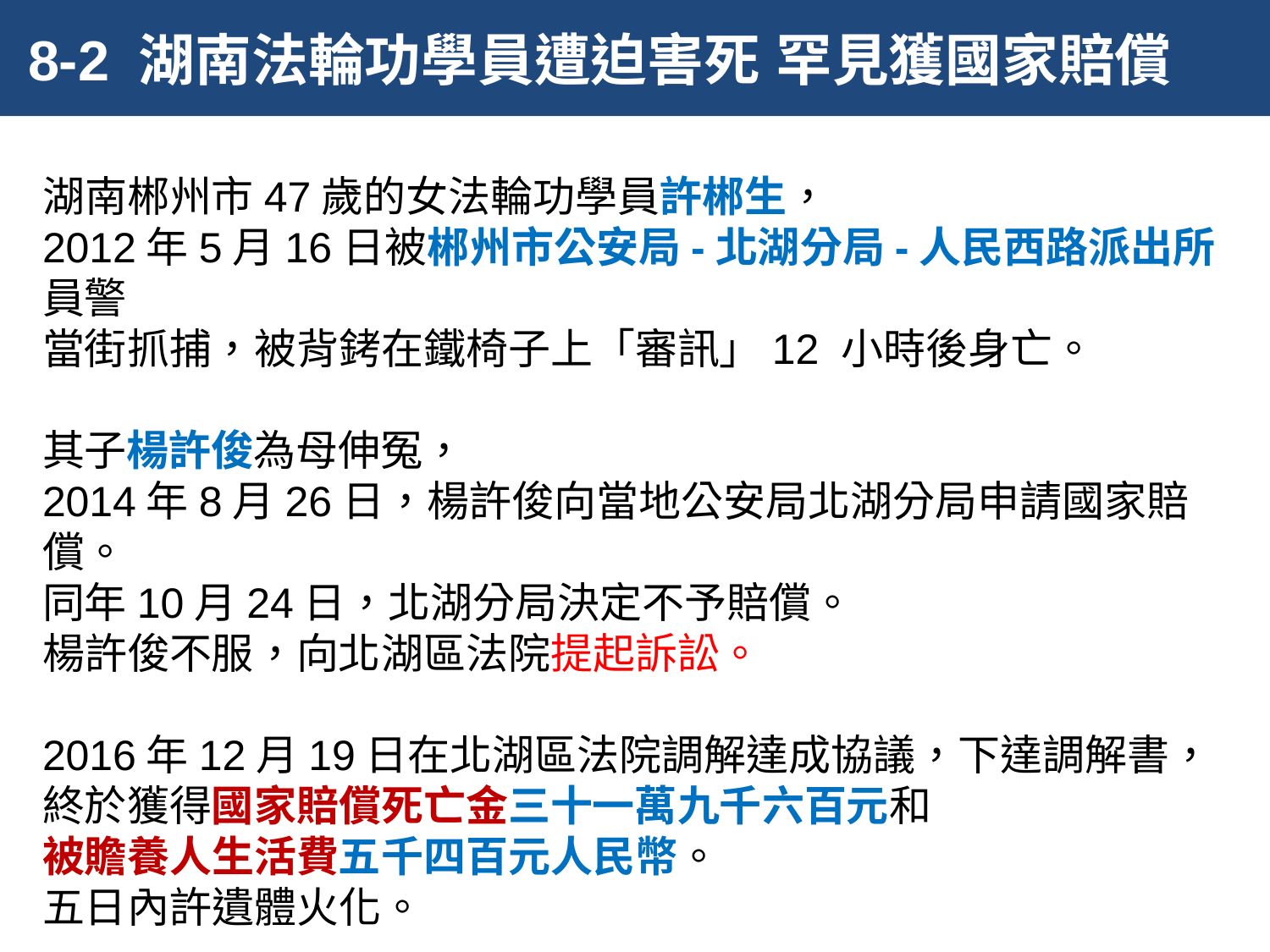

8-2 湖南法輪功學員遭迫害死 罕見獲國家賠償
湖南郴州市47歲的女法輪功學員許郴生，
2012年5月16日被郴州市公安局-北湖分局-人民西路派出所員警
當街抓捕，被背銬在鐵椅子上「審訊」12 小時後身亡。

其子楊許俊為母伸冤，
2014年8月26日，楊許俊向當地公安局北湖分局申請國家賠償。
同年10月24日，北湖分局決定不予賠償。
楊許俊不服，向北湖區法院提起訴訟。

2016年12月19日在北湖區法院調解達成協議，下達調解書，
終於獲得國家賠償死亡金三十一萬九千六百元和
被贍養人生活費五千四百元人民幣。
五日內許遺體火化。